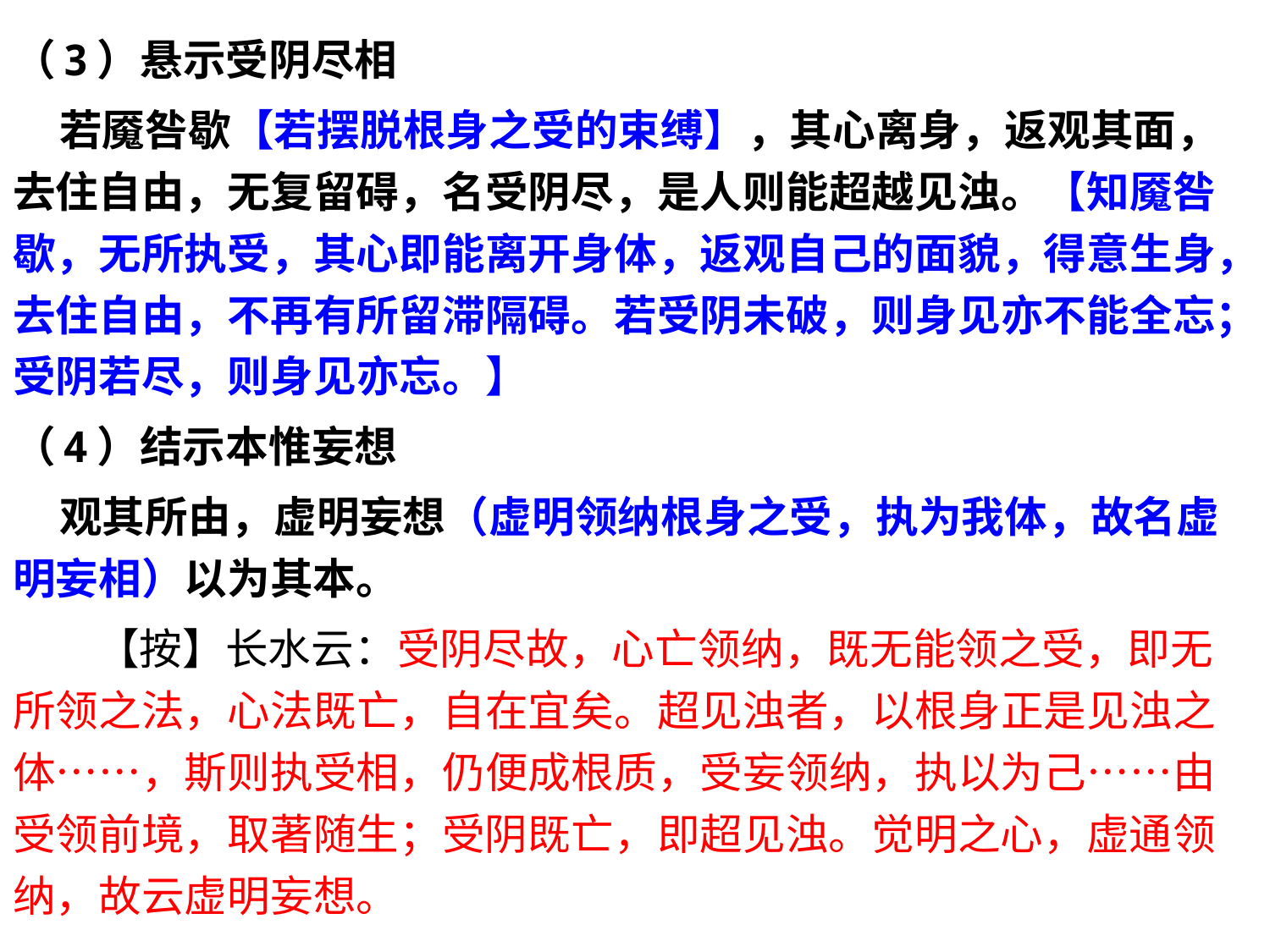

（3）悬示受阴尽相
    若魇咎歇【若摆脱根身之受的束缚】，其心离身，返观其面，去住自由，无复留碍，名受阴尽，是人则能超越见浊。【知魇咎歇，无所执受，其心即能离开身体，返观自己的面貌，得意生身，去住自由，不再有所留滞隔碍。若受阴未破，则身见亦不能全忘；受阴若尽，则身见亦忘。】
（4）结示本惟妄想
    观其所由，虚明妄想（虚明领纳根身之受，执为我体，故名虚明妄相）以为其本。
        【按】长水云：受阴尽故，心亡领纳，既无能领之受，即无所领之法，心法既亡，自在宜矣。超见浊者，以根身正是见浊之体……，斯则执受相，仍便成根质，受妄领纳，执以为己……由受领前境，取著随生；受阴既亡，即超见浊。觉明之心，虚通领纳，故云虚明妄想。